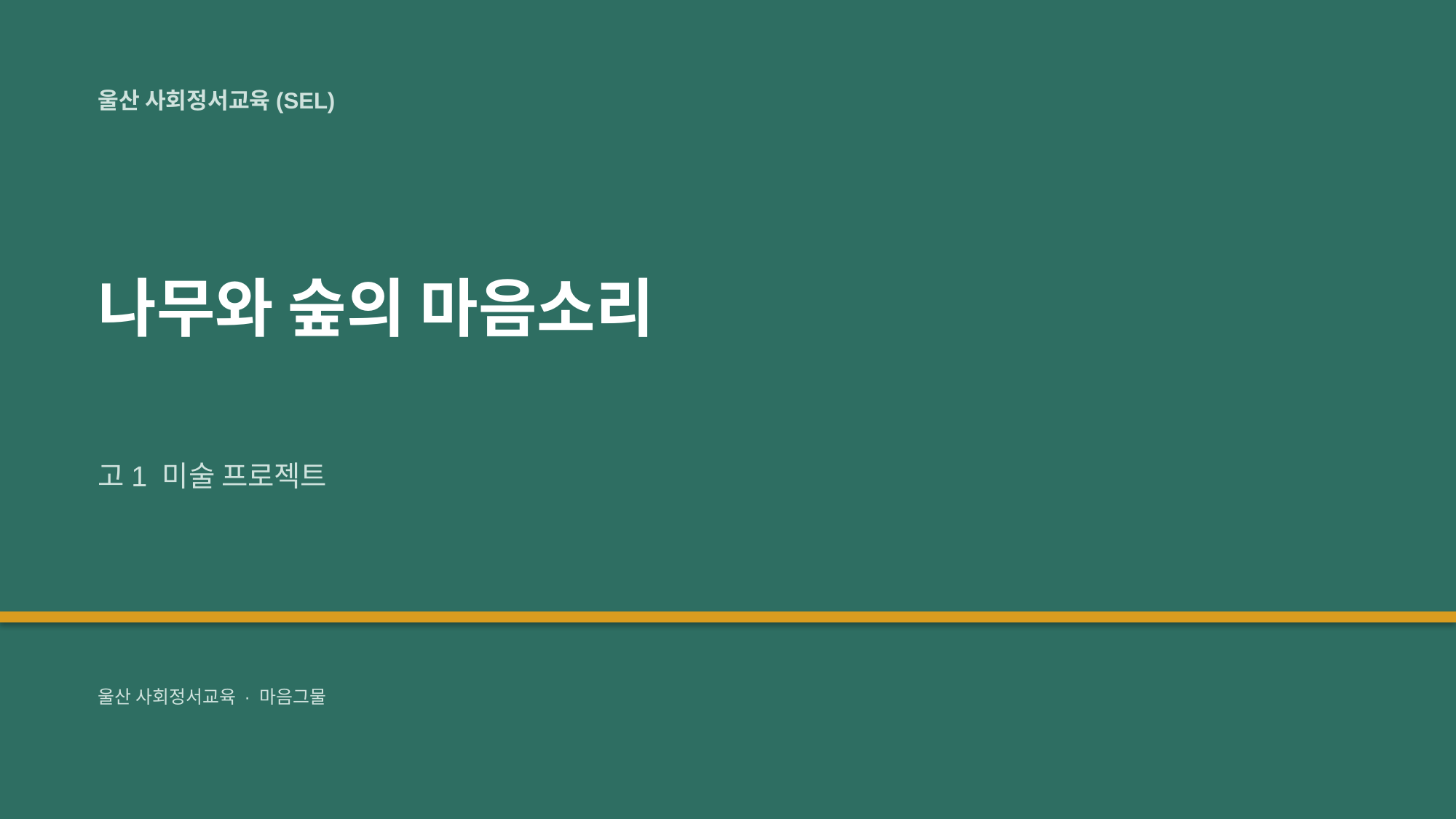

울산 사회정서교육(SEL)
나무와 숲의 마음소리
고1 미술 프로젝트

울산 사회정서교육 · 마음그물